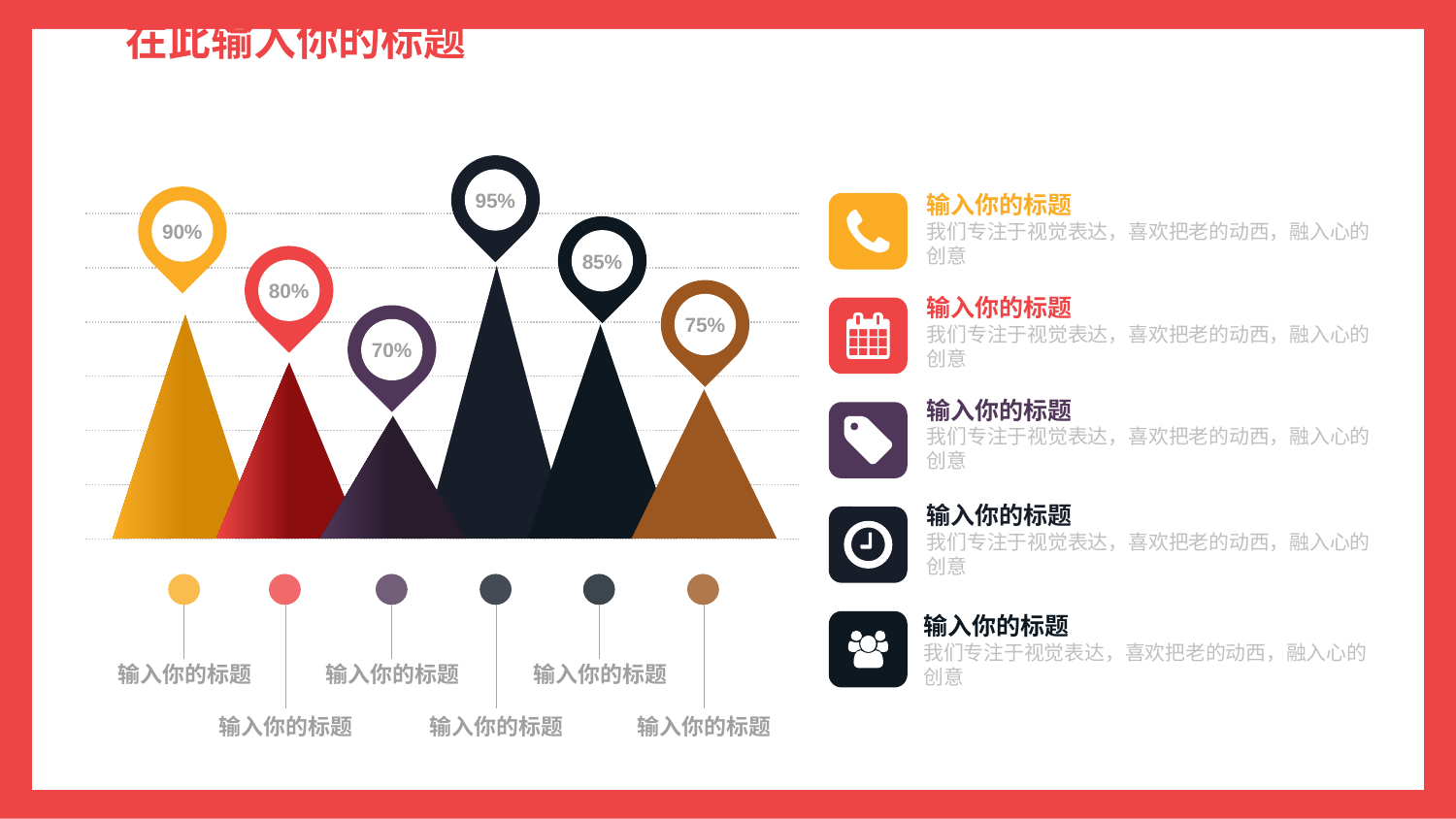

在此输入你的标题

95%
输入你的标题
我们专注于视觉表达，喜欢把老的动西，融入心的创意

90%

85%

80%

75%
输入你的标题
我们专注于视觉表达，喜欢把老的动西，融入心的创意

70%

输入你的标题
我们专注于视觉表达，喜欢把老的动西，融入心的创意

输入你的标题
我们专注于视觉表达，喜欢把老的动西，融入心的创意

输入你的标题

输入你的标题

输入你的标题

输入你的标题

输入你的标题

输入你的标题
输入你的标题
我们专注于视觉表达，喜欢把老的动西，融入心的创意